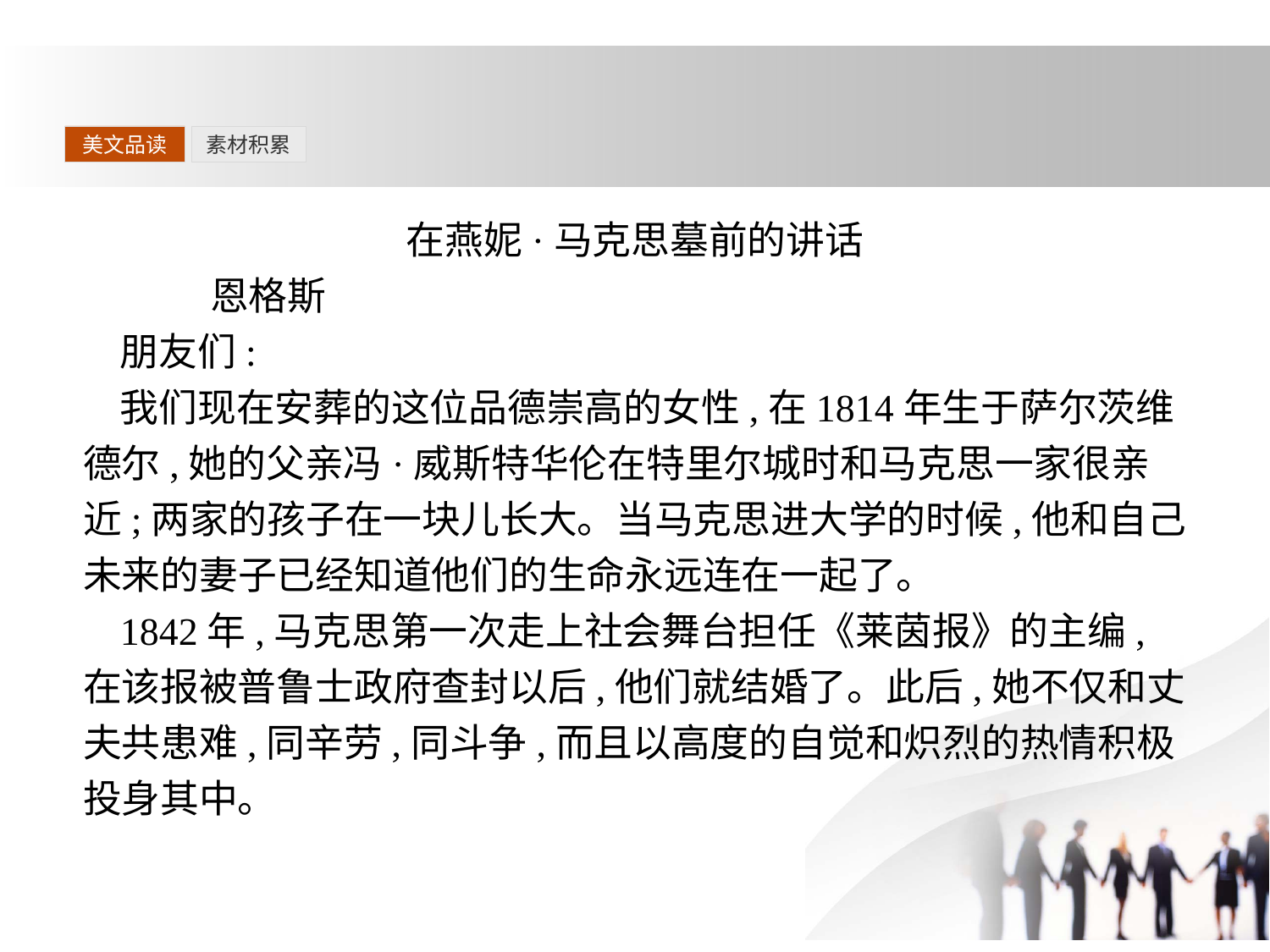

美文品读
素材积累
在燕妮·马克思墓前的讲话
	恩格斯
朋友们:
我们现在安葬的这位品德崇高的女性,在1814年生于萨尔茨维德尔,她的父亲冯·威斯特华伦在特里尔城时和马克思一家很亲近;两家的孩子在一块儿长大。当马克思进大学的时候,他和自己未来的妻子已经知道他们的生命永远连在一起了。
1842年,马克思第一次走上社会舞台担任《莱茵报》的主编,在该报被普鲁士政府查封以后,他们就结婚了。此后,她不仅和丈夫共患难,同辛劳,同斗争,而且以高度的自觉和炽烈的热情积极投身其中。